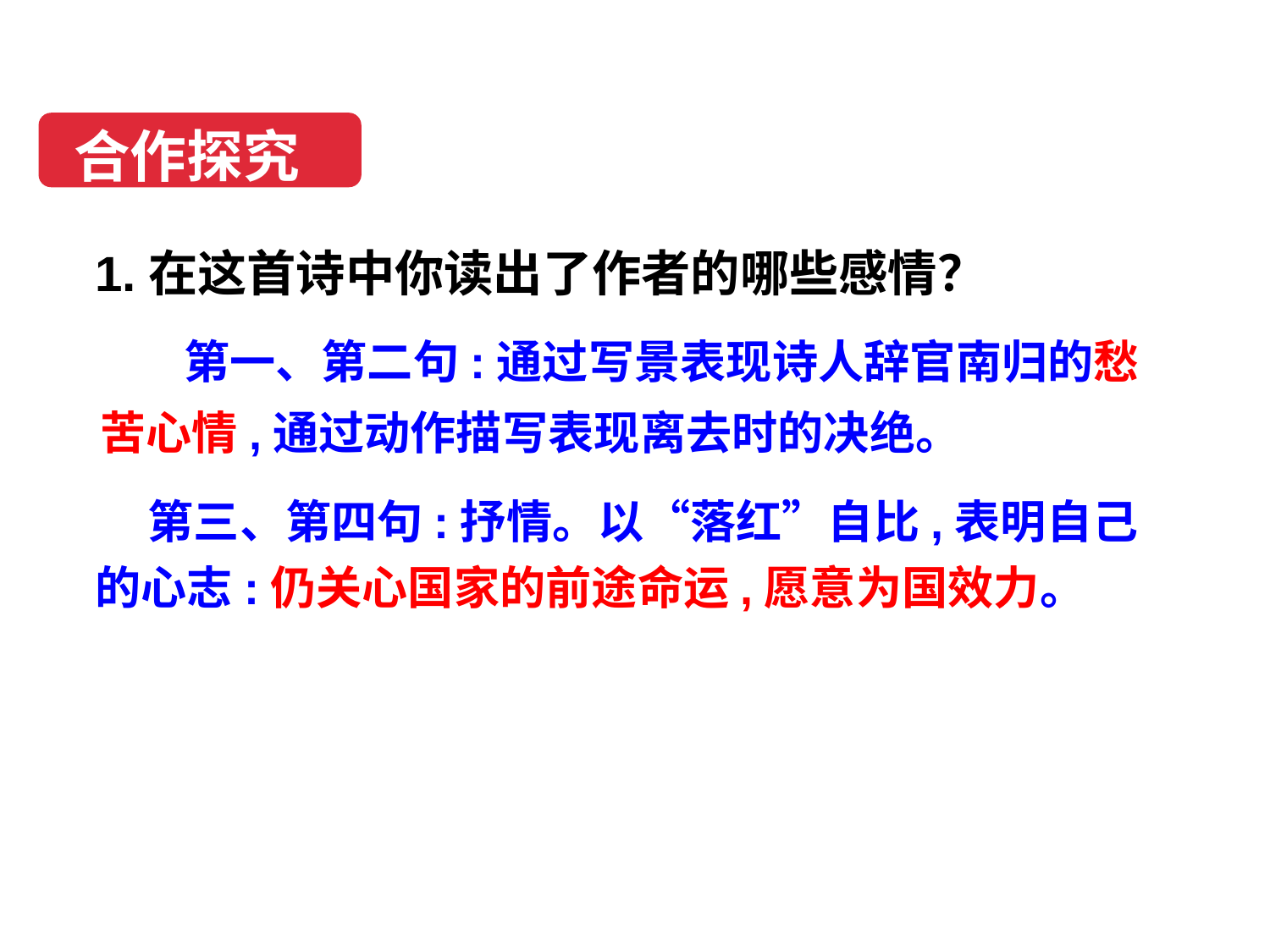

合作探究
1.在这首诗中你读出了作者的哪些感情？
       第一、第二句:通过写景表现诗人辞官南归的愁苦心情,通过动作描写表现离去时的决绝。
    第三、第四句:抒情。以“落红”自比,表明自己的心志:仍关心国家的前途命运,愿意为国效力。